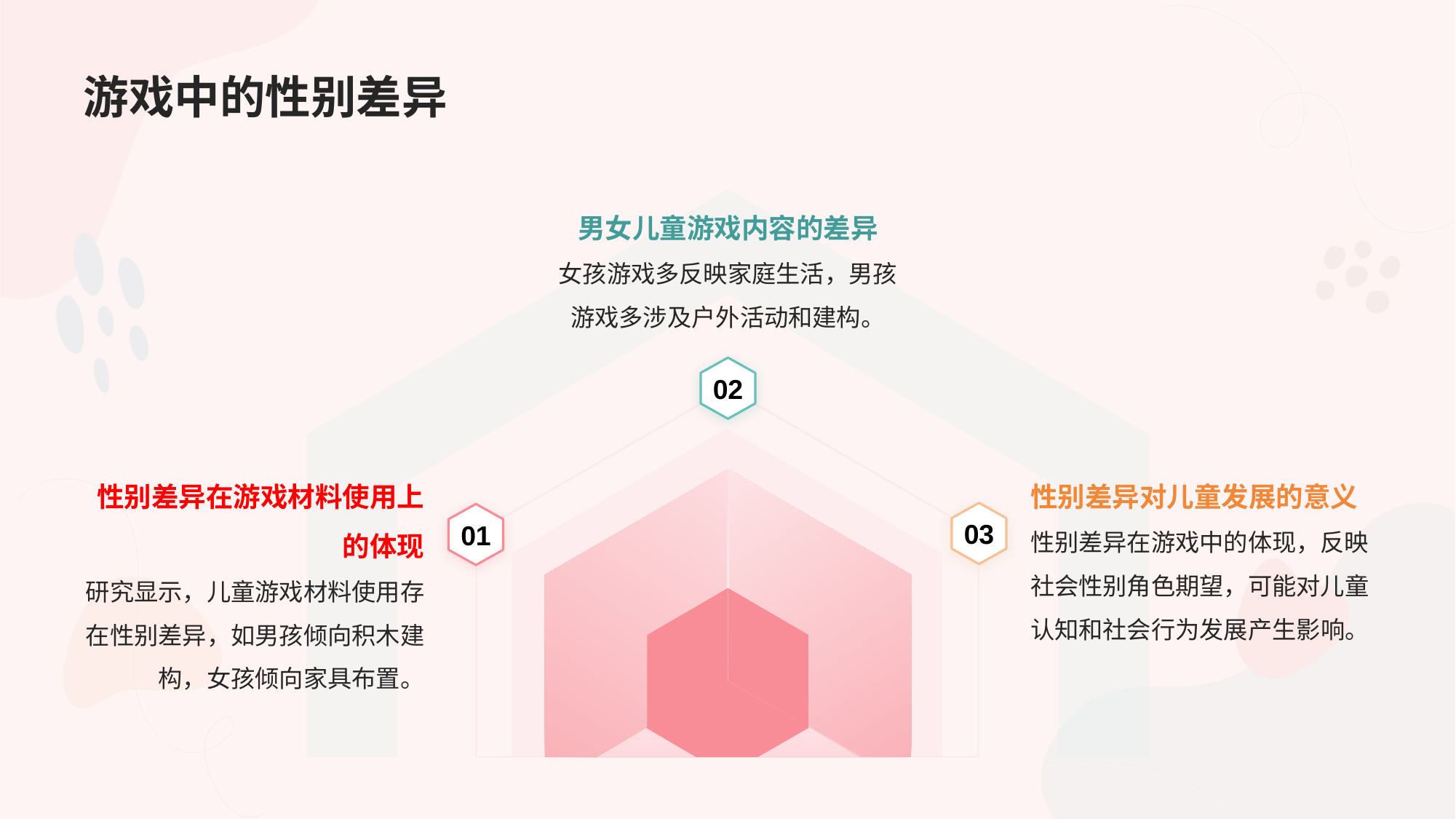

# 游戏中的性别差异
男女儿童游戏内容的差异
女孩游戏多反映家庭生活，男孩游戏多涉及户外活动和建构。

02

性别差异在游戏材料使用上的体现
研究显示，儿童游戏材料使用存在性别差异，如男孩倾向积木建构，女孩倾向家具布置。
性别差异对儿童发展的意义
性别差异在游戏中的体现，反映社会性别角色期望，可能对儿童认知和社会行为发展产生影响。

03
01